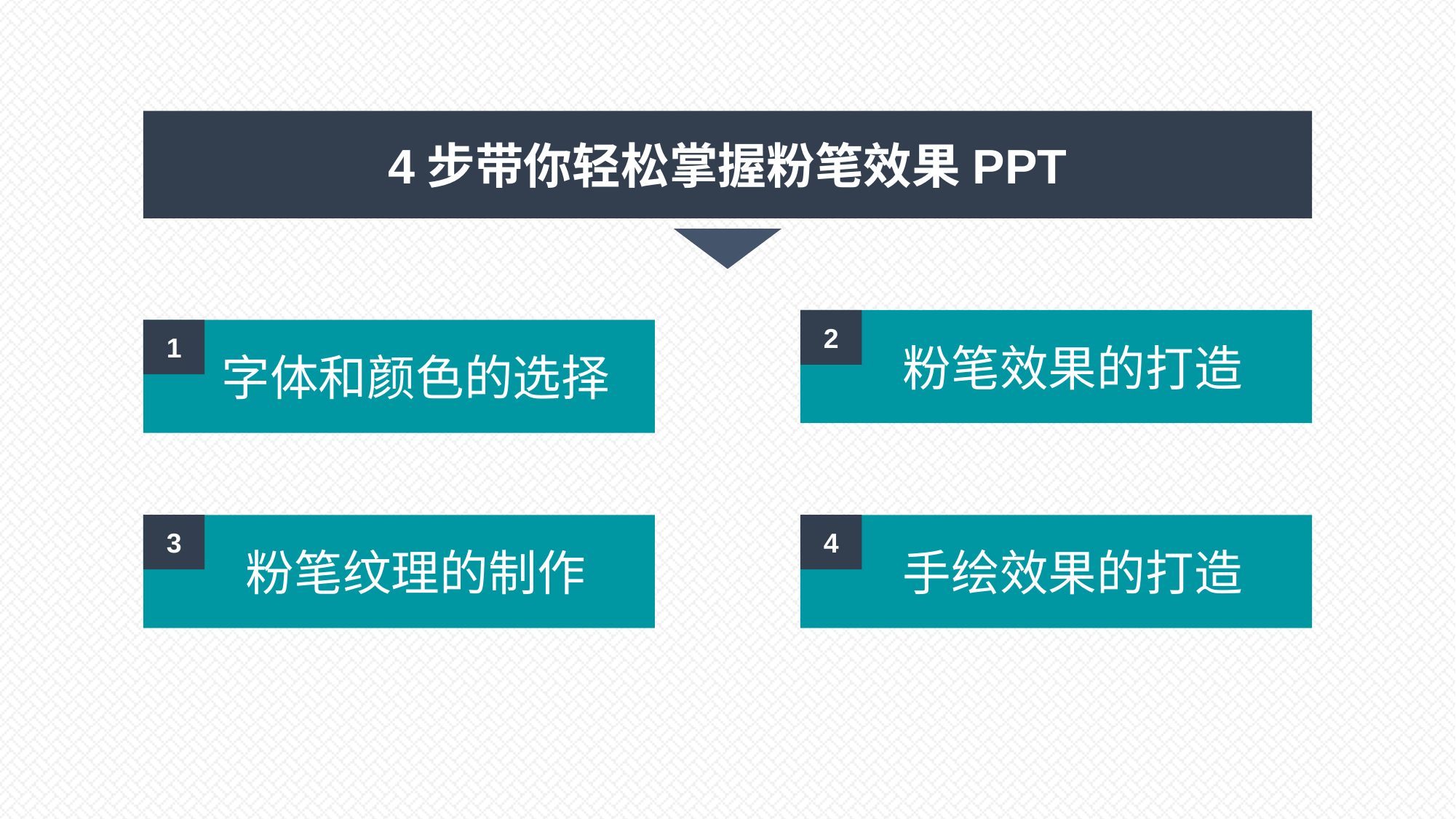

4步带你轻松掌握粉笔效果PPT

  粉笔效果的打造
2
  字体和颜色的选择
1
  粉笔纹理的制作
3
  手绘效果的打造
4